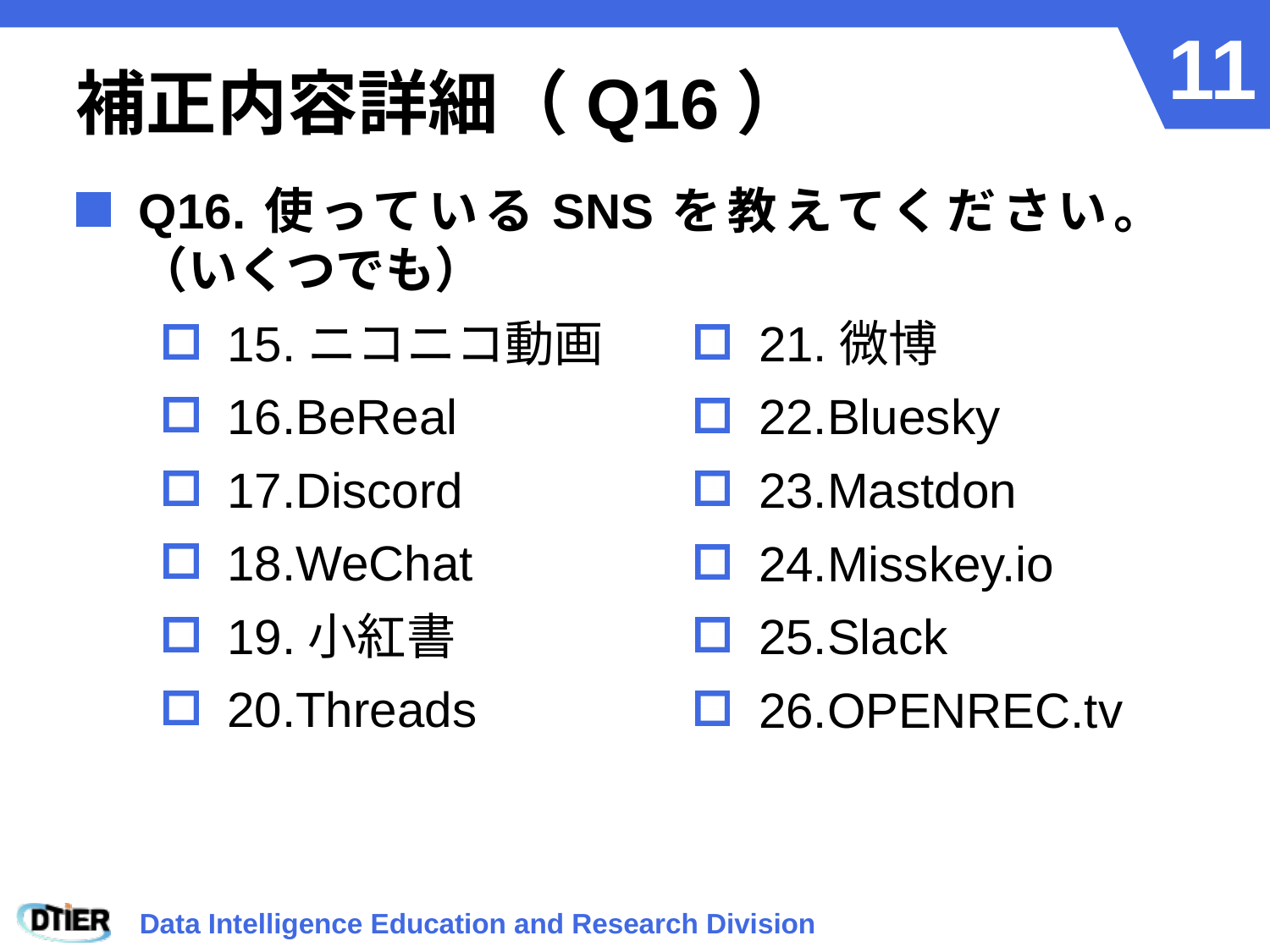

# 補正内容詳細（Q16）
Q16.使っているSNSを教えてください。
（いくつでも）
15.ニコニコ動画
16.BeReal
17.Discord
18.WeChat
19.小紅書
20.Threads
21.微博
22.Bluesky
23.Mastdon
24.Misskey.io
25.Slack
26.OPENREC.tv